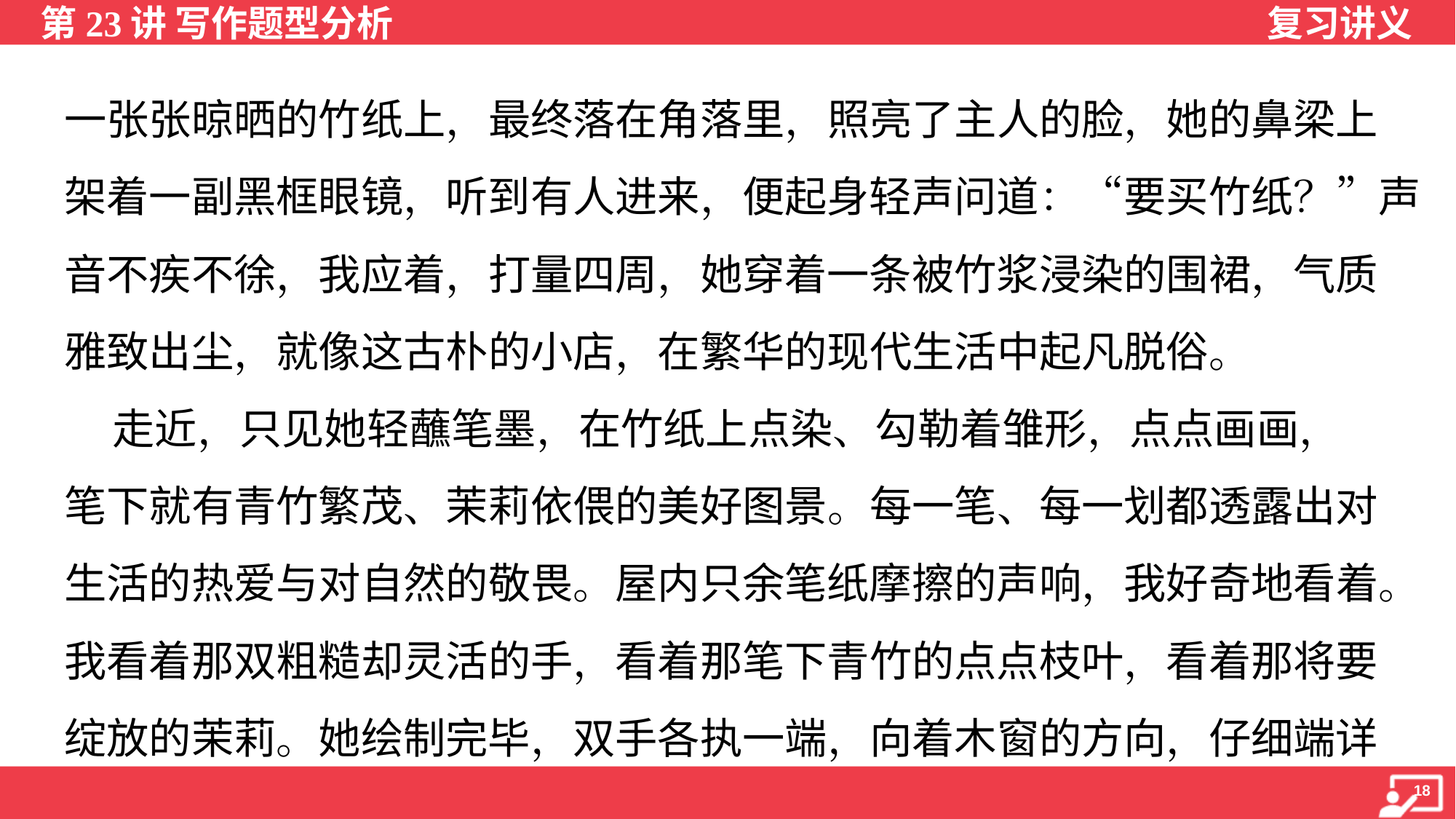

一张张晾晒的竹纸上，最终落在角落里，照亮了主人的脸，她的鼻梁上
架着一副黑框眼镜，听到有人进来，便起身轻声问道：“要买竹纸？”声
音不疾不徐，我应着，打量四周，她穿着一条被竹浆浸染的围裙，气质
雅致出尘，就像这古朴的小店，在繁华的现代生活中起凡脱俗。
    走近，只见她轻蘸笔墨，在竹纸上点染、勾勒着雏形，点点画画，
笔下就有青竹繁茂、茉莉依偎的美好图景。每一笔、每一划都透露出对
生活的热爱与对自然的敬畏。屋内只余笔纸摩擦的声响，我好奇地看着。
我看着那双粗糙却灵活的手，看着那笔下青竹的点点枝叶，看着那将要
绽放的茉莉。她绘制完毕，双手各执一端，向着木窗的方向，仔细端详